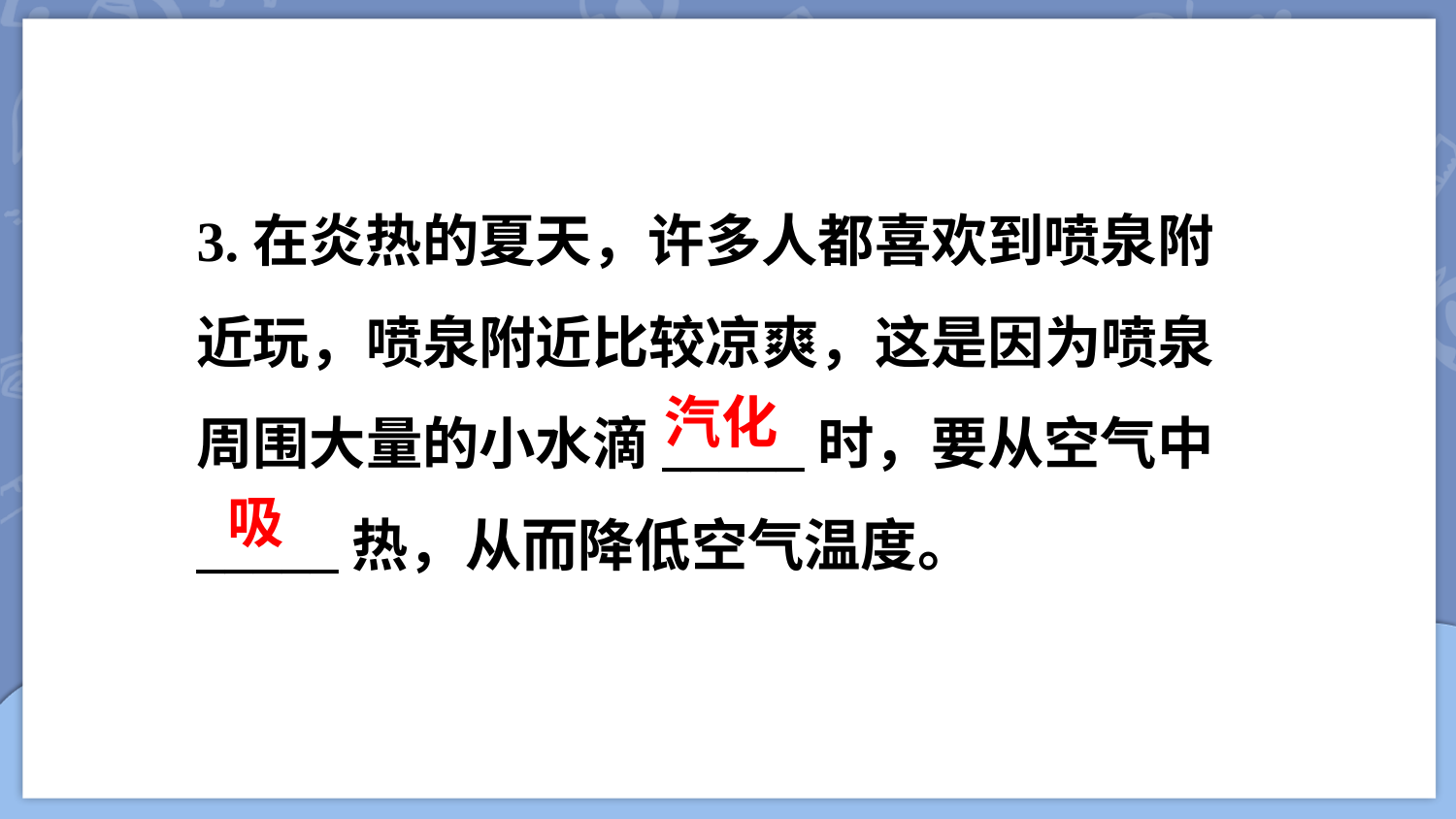

3.在炎热的夏天，许多人都喜欢到喷泉附近玩，喷泉附近比较凉爽，这是因为喷泉周围大量的小水滴_____时，要从空气中_____热，从而降低空气温度。
汽化
吸